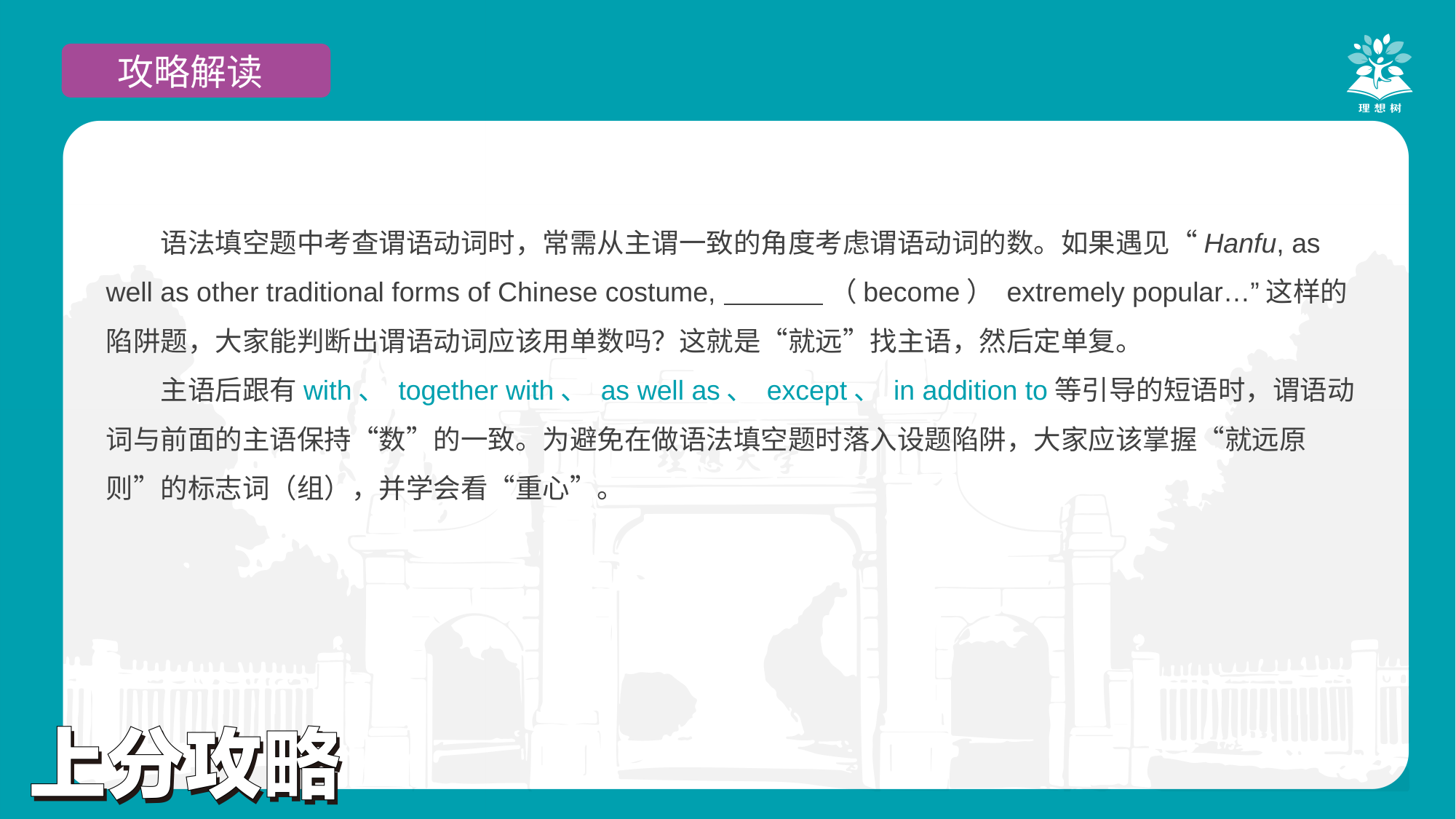

攻略解读
语法填空题中考查谓语动词时，常需从主谓一致的角度考虑谓语动词的数。如果遇见“Hanfu, as well as other traditional forms of Chinese costume,              （become） extremely popular…”这样的陷阱题，大家能判断出谓语动词应该用单数吗？这就是“就远”找主语，然后定单复。
主语后跟有with、 together with、 as well as、 except、 in addition to等引导的短语时，谓语动词与前面的主语保持“数”的一致。为避免在做语法填空题时落入设题陷阱，大家应该掌握“就远原则”的标志词（组），并学会看“重心”。